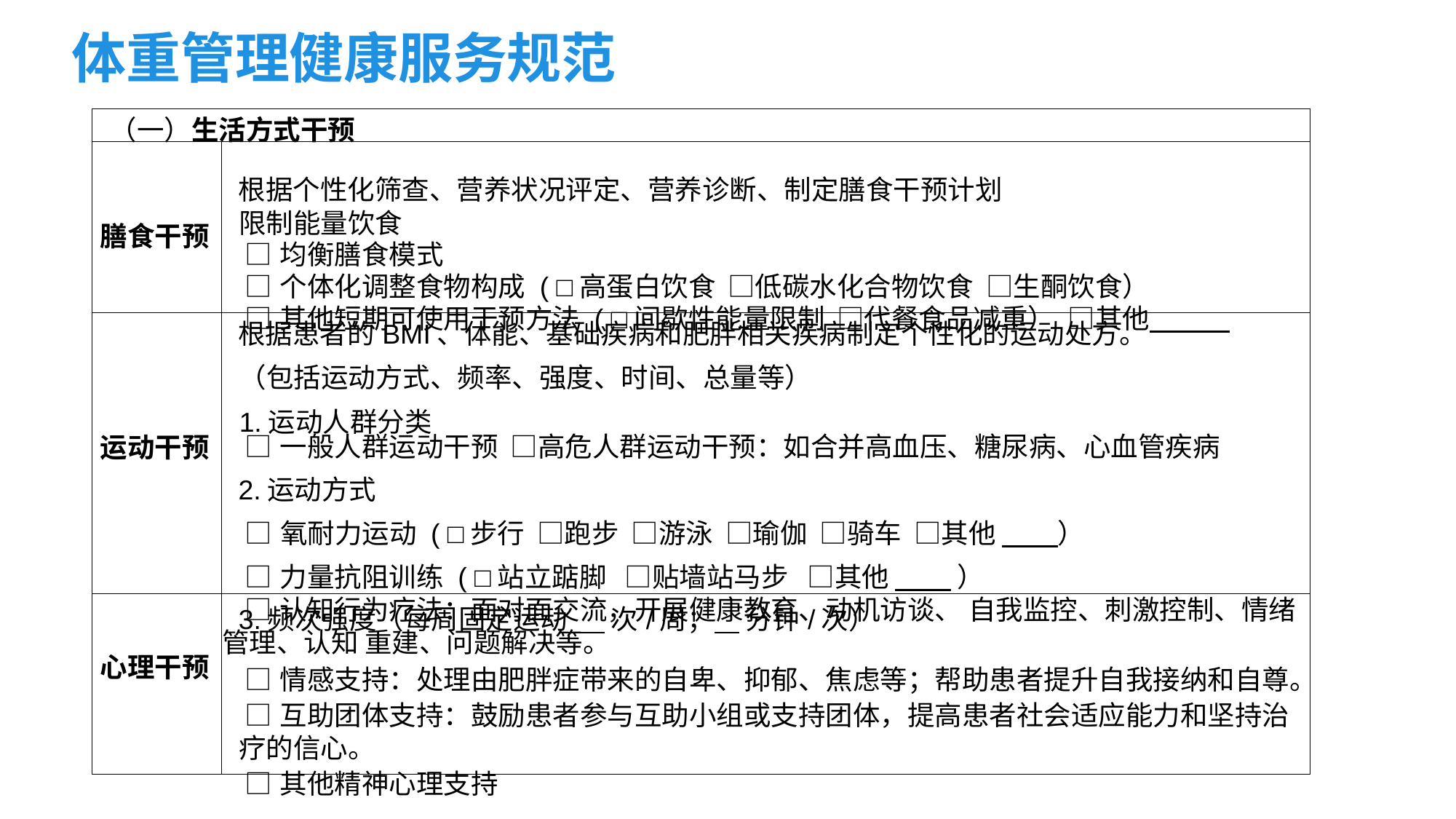

体重管理健康服务规范
| （一）生活方式干预 |  |
| --- | --- |
| 膳食干预 | 根据个性化筛查、营养状况评定、营养诊断、制定膳食干预计划 限制能量饮食 □均衡膳食模式 □个体化调整食物构成 ( □高蛋白饮食 □低碳水化合物饮食 □生酮饮食） □其他短期可使用干预方法 ( □间歇性能量限制 □代餐食品减重） □其他 |
| 运动干预 | 根据患者的BMI、体能、基础疾病和肥胖相关疾病制定个性化的运动处方。 （包括运动方式、频率、强度、时间、总量等） 1.运动人群分类 □一般人群运动干预 □高危人群运动干预：如合并高血压、糖尿病、心血管疾病 2.运动方式 □氧耐力运动 ( □步行 □跑步 □游泳 □瑜伽 □骑车 □其他 ） □力量抗阻训练 ( □站立踮脚 □贴墙站马步 □其他 ） 3.频次强度（每周固定运动 次/周； 分钟/次） |
| 心理干预 | □认知行为疗法：面对面交流，开展健康教育、动机访谈、 自我监控、刺激控制、情绪 管理、认知 重建、问题解决等。 □情感支持：处理由肥胖症带来的自卑、抑郁、焦虑等；帮助患者提升自我接纳和自尊。 □互助团体支持：鼓励患者参与互助小组或支持团体，提高患者社会适应能力和坚持治疗的信心。 □其他精神心理支持 |